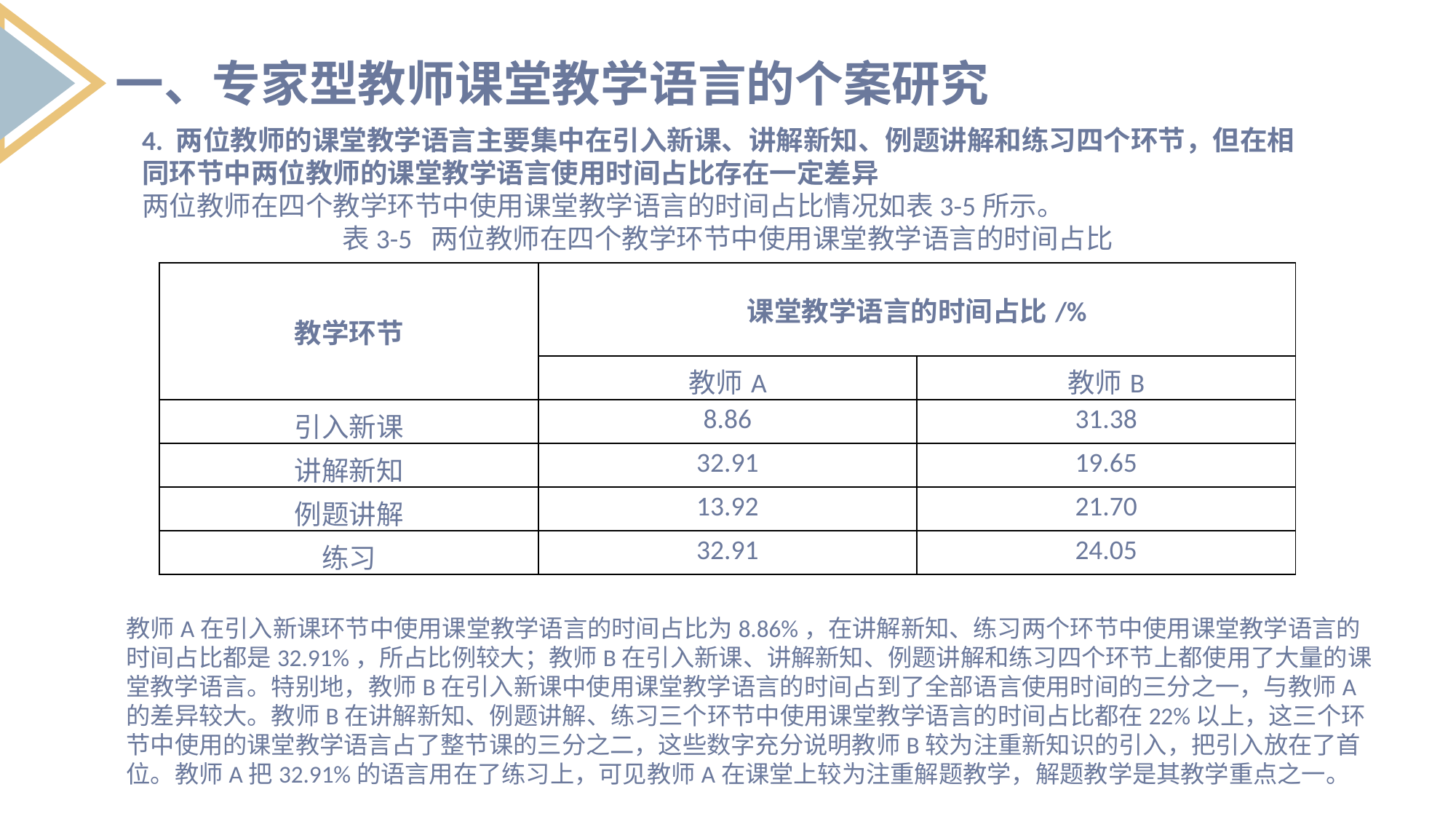

一、专家型教师课堂教学语言的个案研究
4. 两位教师的课堂教学语言主要集中在引入新课、讲解新知、例题讲解和练习四个环节，但在相同环节中两位教师的课堂教学语言使用时间占比存在一定差异
两位教师在四个教学环节中使用课堂教学语言的时间占比情况如表3-5所示。
表3-5  两位教师在四个教学环节中使用课堂教学语言的时间占比

| 教学环节 | 课堂教学语言的时间占比/% |  |
| --- | --- | --- |
|  | 教师A | 教师B |
| 引入新课 | 8.86 | 31.38 |
| 讲解新知 | 32.91 | 19.65 |
| 例题讲解 | 13.92 | 21.70 |
| 练习 | 32.91 | 24.05 |
教师A在引入新课环节中使用课堂教学语言的时间占比为8.86%，在讲解新知、练习两个环节中使用课堂教学语言的时间占比都是32.91%，所占比例较大；教师B在引入新课、讲解新知、例题讲解和练习四个环节上都使用了大量的课堂教学语言。特别地，教师B在引入新课中使用课堂教学语言的时间占到了全部语言使用时间的三分之一，与教师A的差异较大。教师B在讲解新知、例题讲解、练习三个环节中使用课堂教学语言的时间占比都在22%以上，这三个环节中使用的课堂教学语言占了整节课的三分之二，这些数字充分说明教师B较为注重新知识的引入，把引入放在了首位。教师A把32.91%的语言用在了练习上，可见教师A在课堂上较为注重解题教学，解题教学是其教学重点之一。